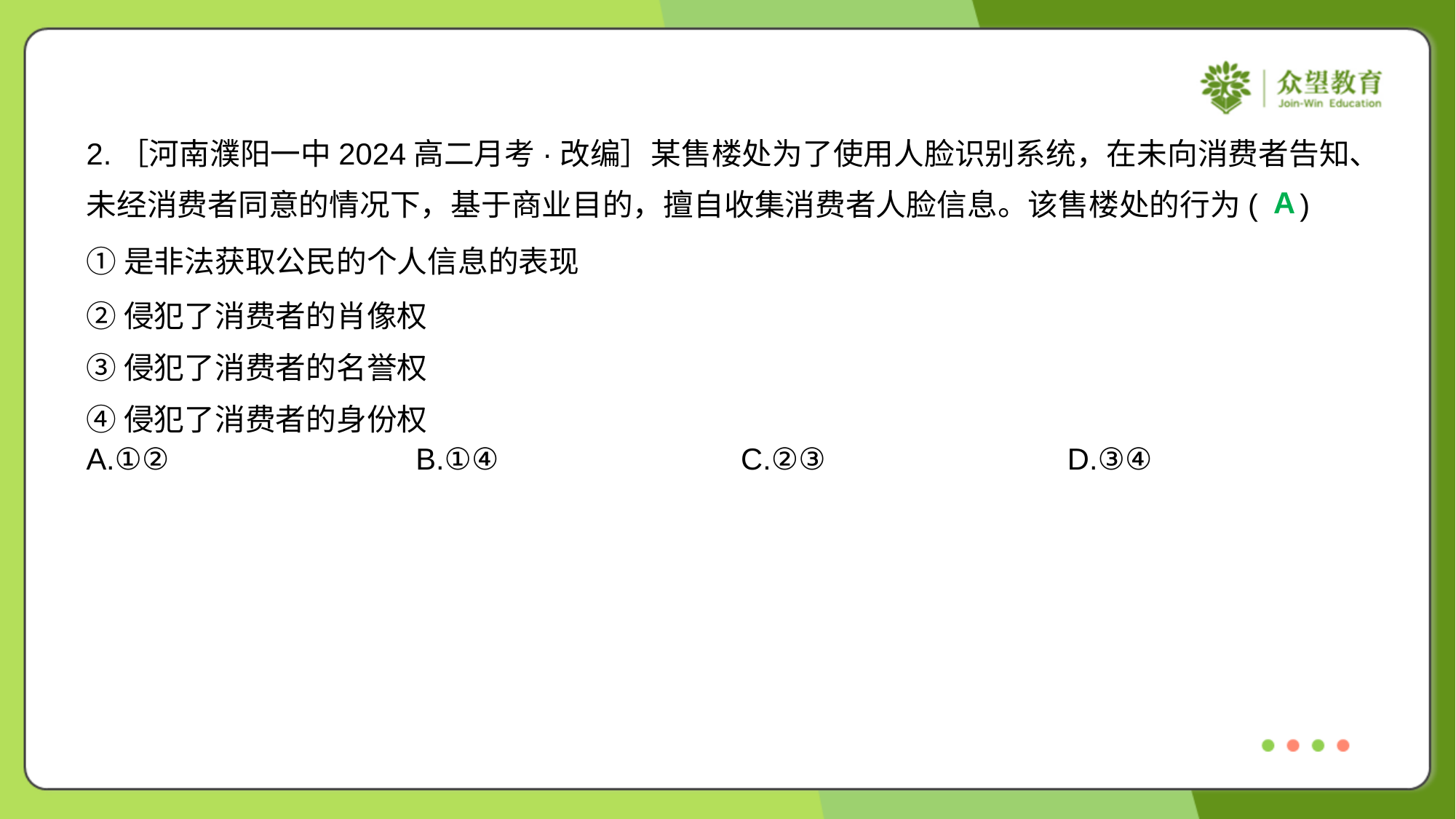

2.［河南濮阳一中2024高二月考·改编］某售楼处为了使用人脸识别系统，在未向消费者告知、
未经消费者同意的情况下，基于商业目的，擅自收集消费者人脸信息。该售楼处的行为(     )
A
①是非法获取公民的个人信息的表现
②侵犯了消费者的肖像权
③侵犯了消费者的名誉权
④侵犯了消费者的身份权
A.①②	B.①④	C.②③	D.③④